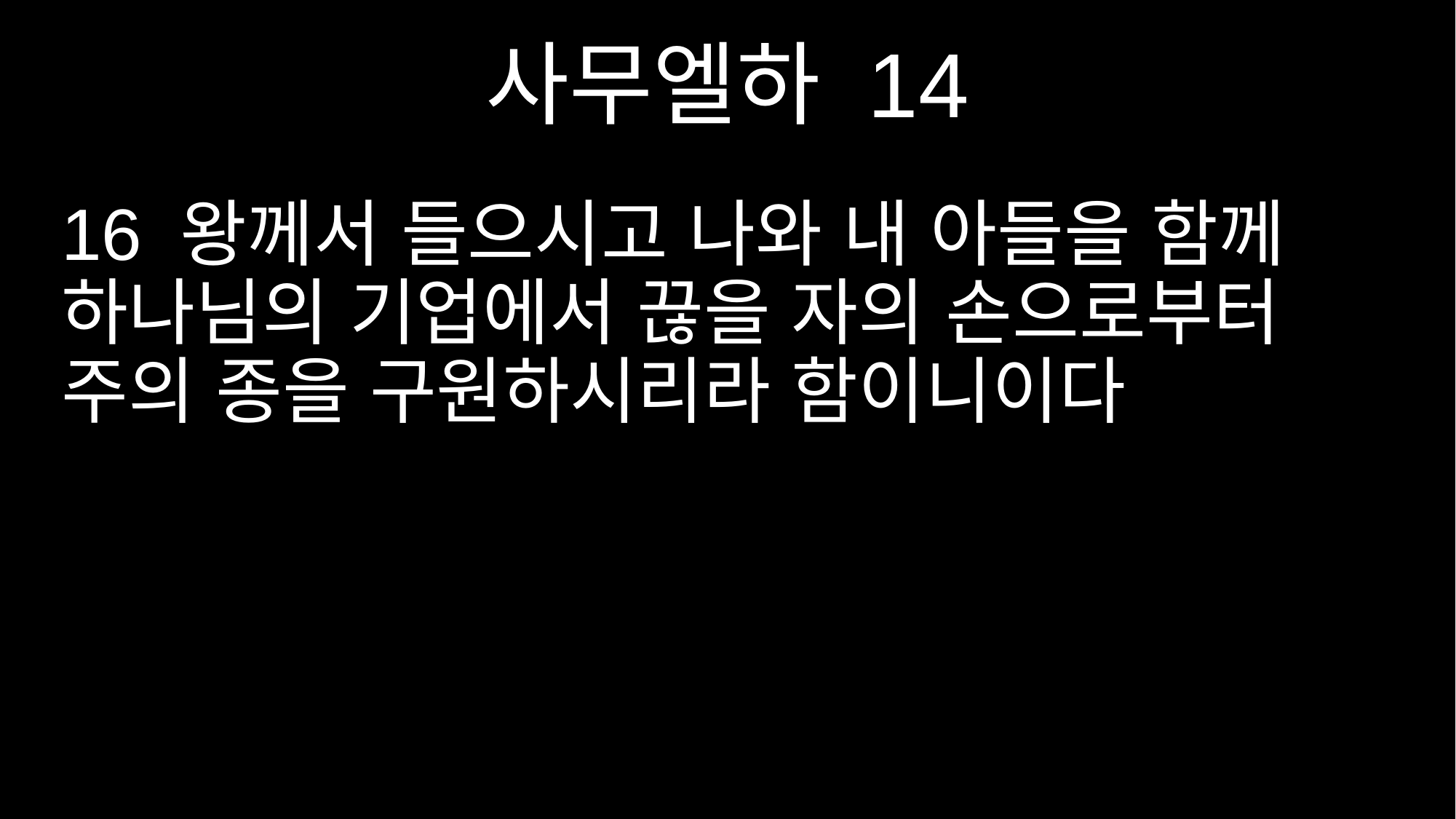

사무엘하 14
16 왕께서 들으시고 나와 내 아들을 함께 하나님의 기업에서 끊을 자의 손으로부터 주의 종을 구원하시리라 함이니이다